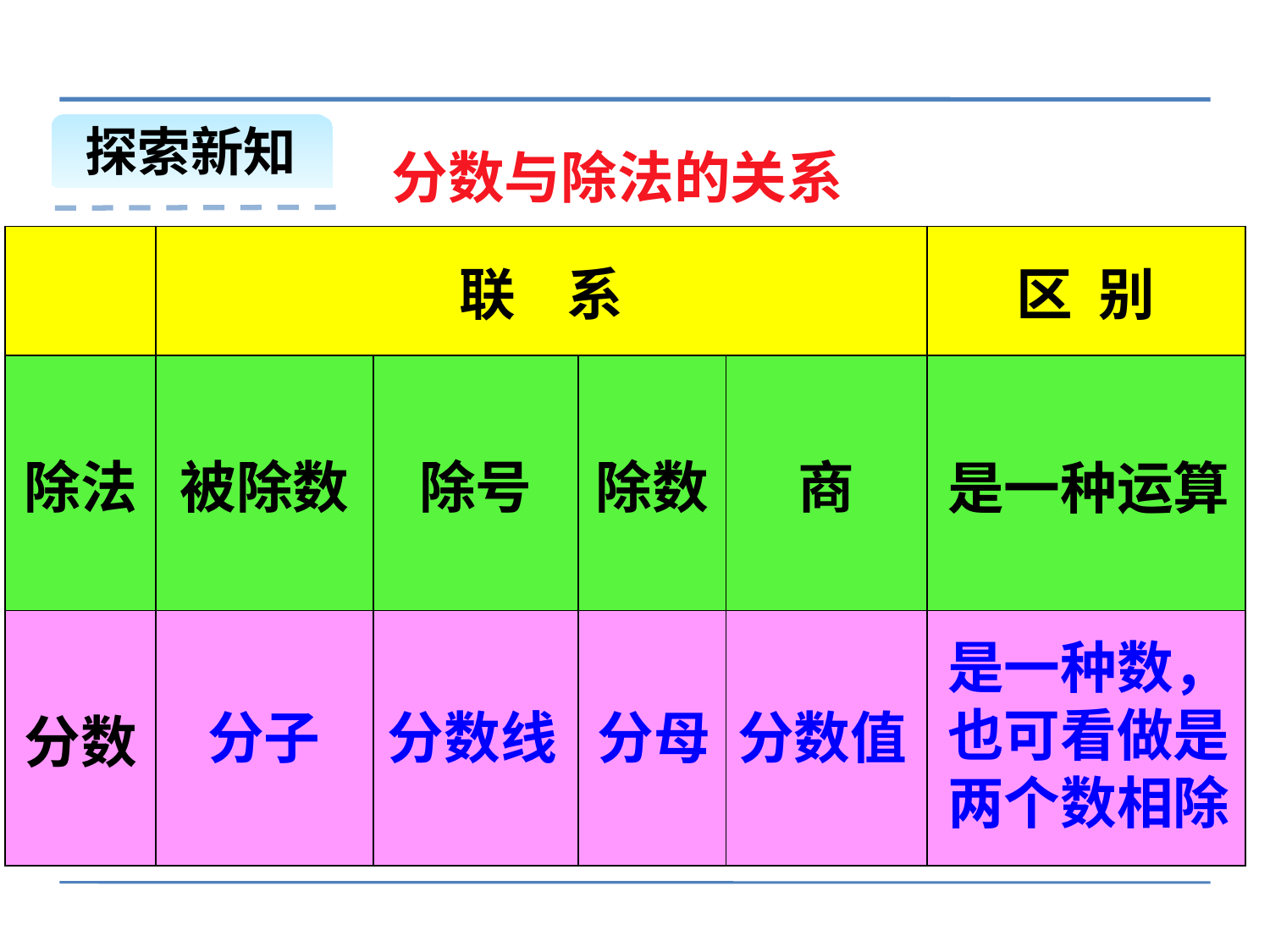

探索新知

分数与除法的关系
|  | 联 系 |  |  |  | 区 别 |
| --- | --- | --- | --- | --- | --- |
| 除法 | 被除数 | 除号 | 除数 | 商 |  |
| 分数 |  |  |  |  |  |
是一种运算
是一种数，也可看做是两个数相除
分子
分数线
分母
分数值